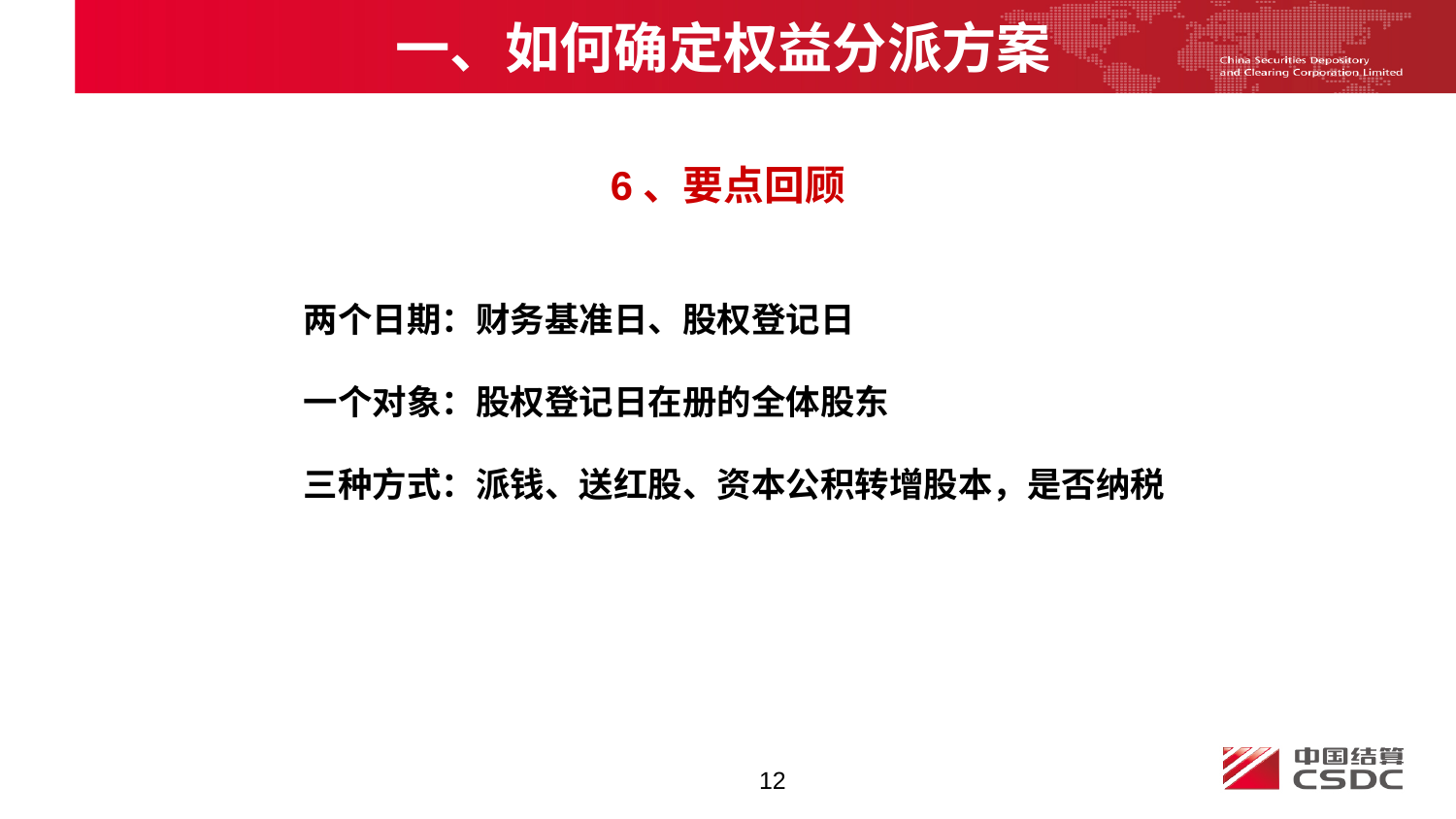

一、如何确定权益分派方案
6、要点回顾

             两个日期：财务基准日、股权登记日
             一个对象：股权登记日在册的全体股东
             三种方式：派钱、送红股、资本公积转增股本，是否纳税

12